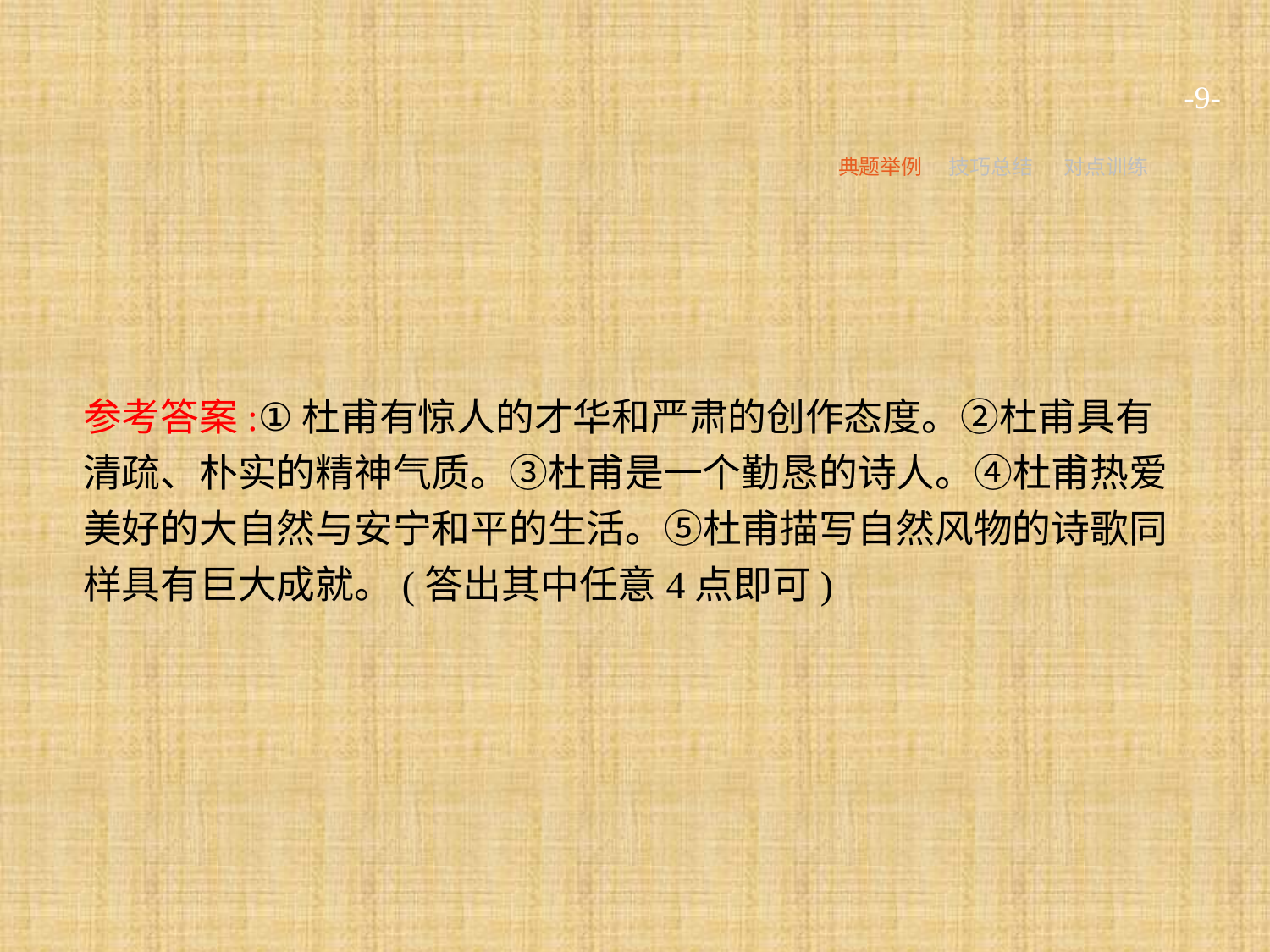

-9-
典题举例
技巧总结
对点训练
参考答案:①杜甫有惊人的才华和严肃的创作态度。②杜甫具有清疏、朴实的精神气质。③杜甫是一个勤恳的诗人。④杜甫热爱美好的大自然与安宁和平的生活。⑤杜甫描写自然风物的诗歌同样具有巨大成就。(答出其中任意4点即可)